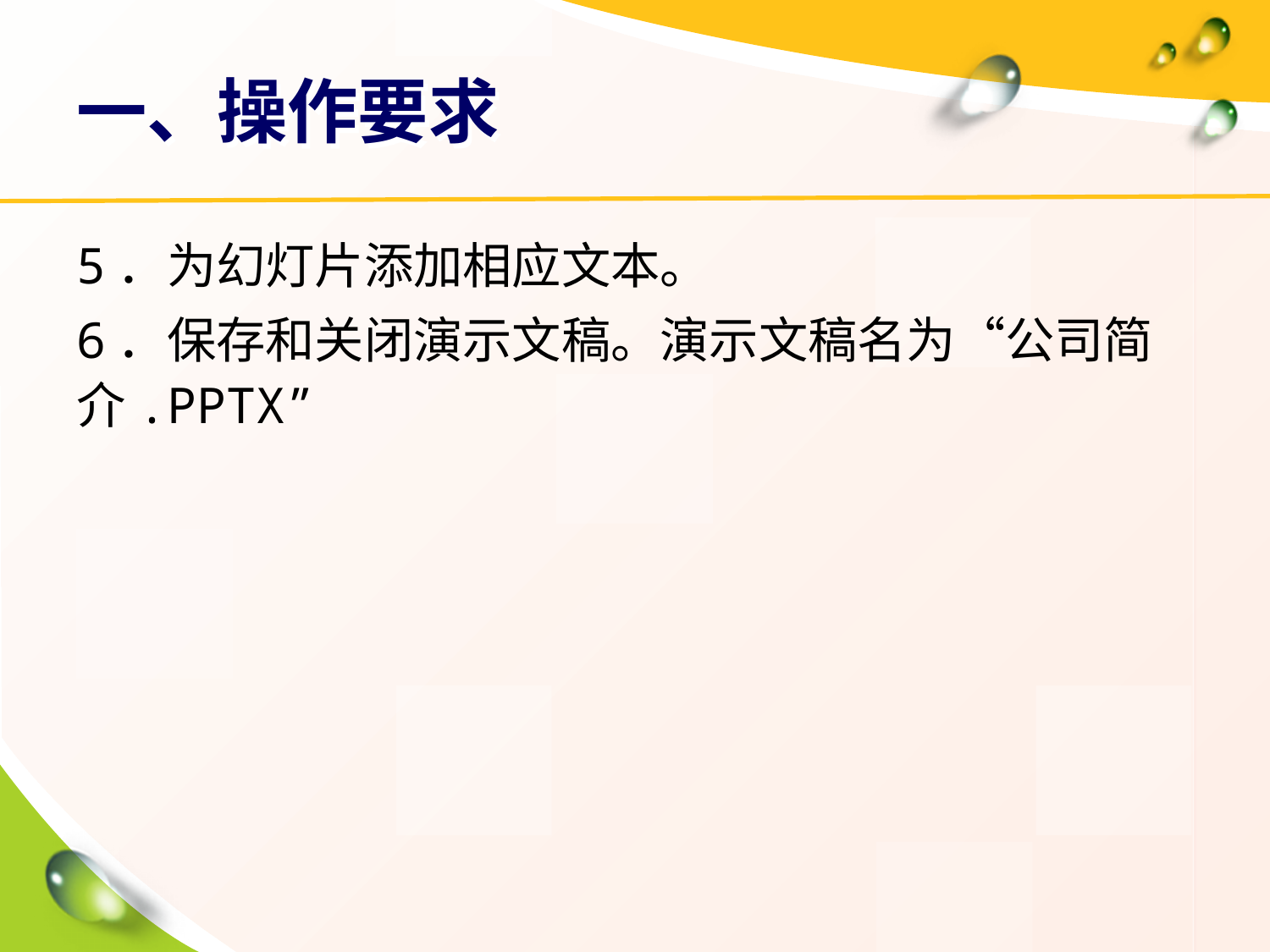

# 一、操作要求
5．为幻灯片添加相应文本。
6．保存和关闭演示文稿。演示文稿名为“公司简介.PPTX”